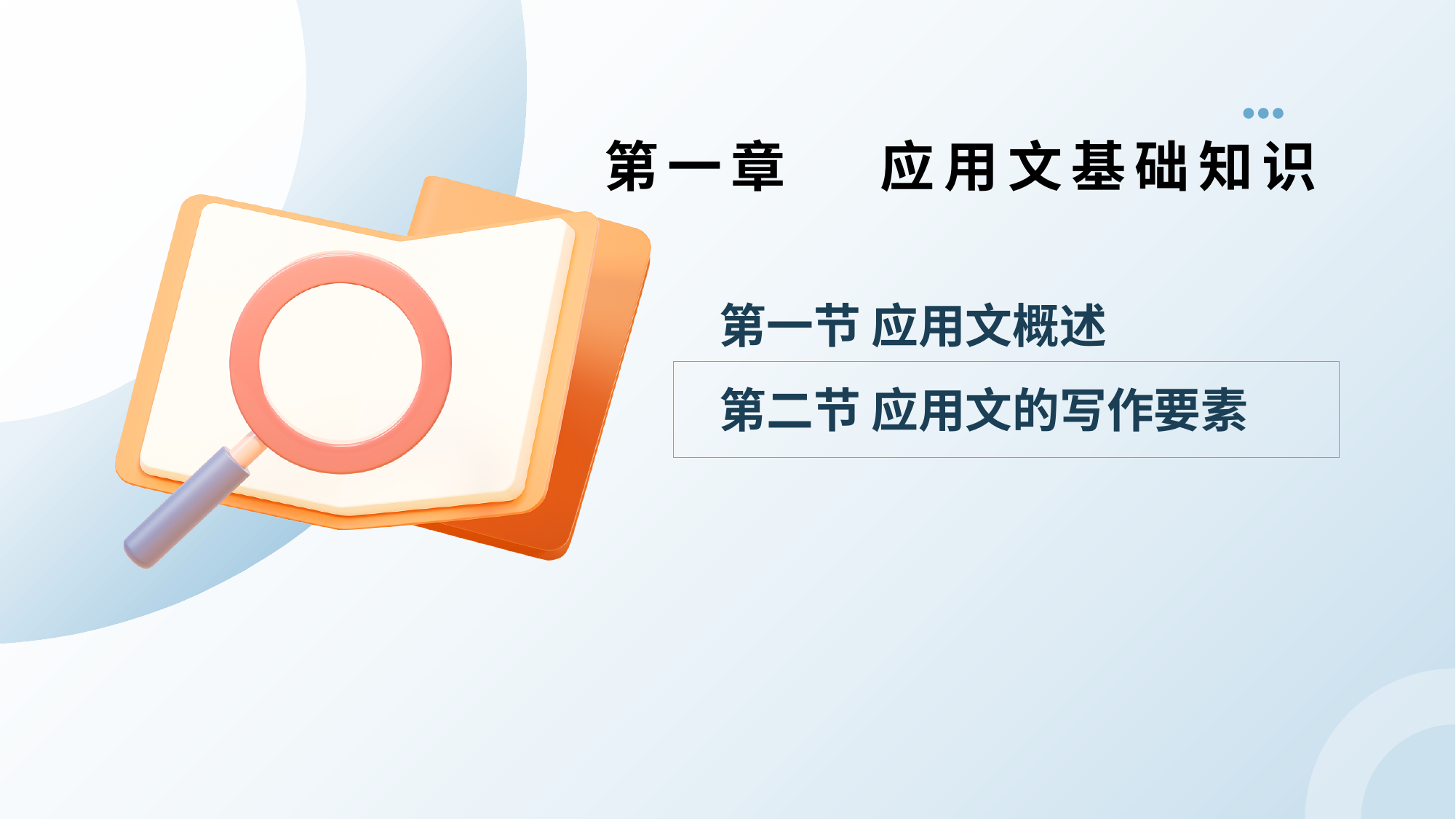

第一章    应用文基础知识
# 第一节 应用文概述 第二节 应用文的写作要素